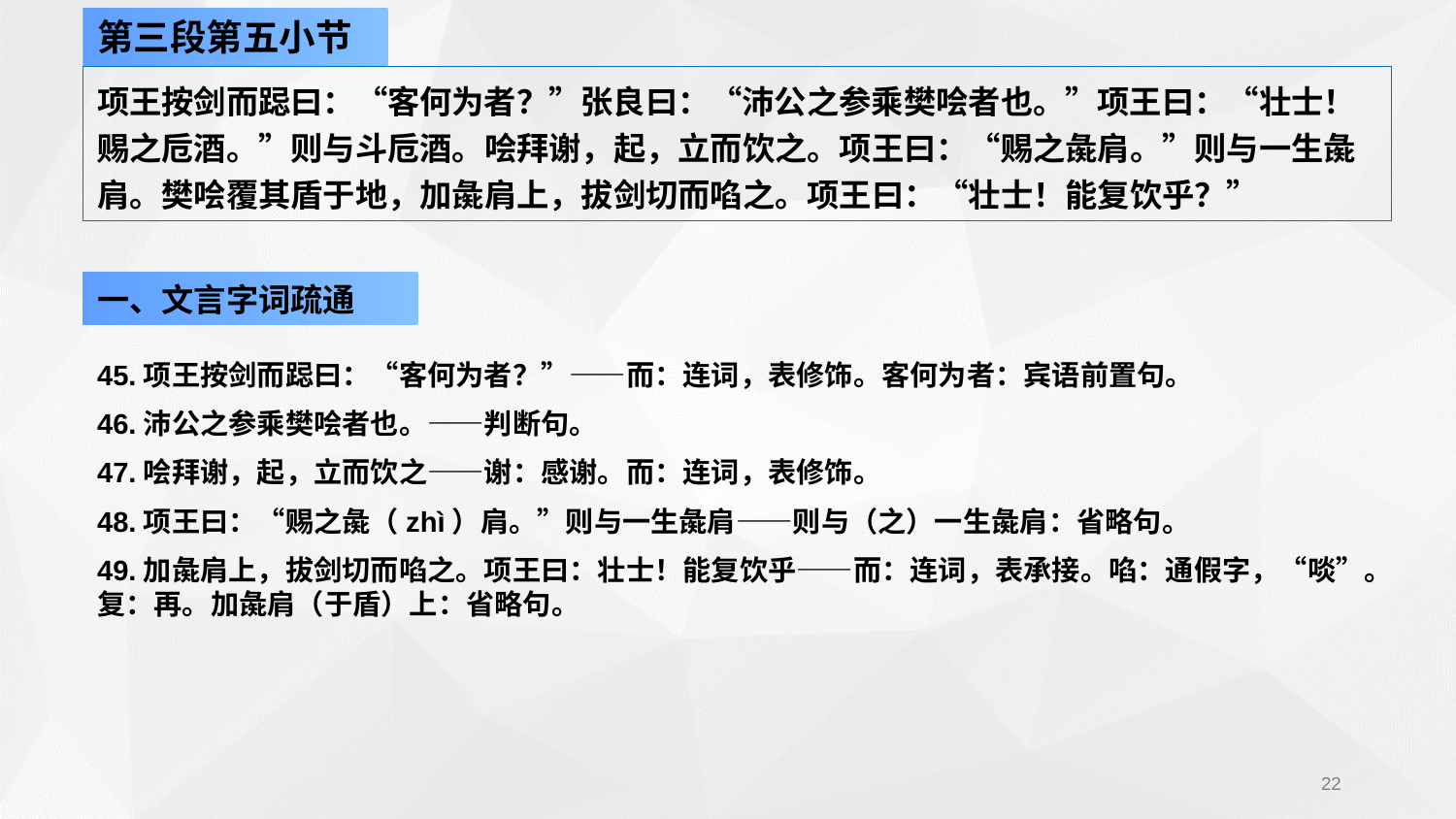

第三段第五小节
项王按剑而跽曰：“客何为者？”张良曰：“沛公之参乘樊哙者也。”项王曰：“壮士！赐之卮酒。”则与斗卮酒。哙拜谢，起，立而饮之。项王曰：“赐之彘肩。”则与一生彘肩。樊哙覆其盾于地，加彘肩上，拔剑切而啗之。项王曰：“壮士！能复饮乎？”
一、文言字词疏通
45.项王按剑而跽曰：“客何为者？”——而：连词，表修饰。客何为者：宾语前置句。
46.沛公之参乘樊哙者也。——判断句。
47.哙拜谢，起，立而饮之——谢：感谢。而：连词，表修饰。
48.项王曰：“赐之彘（zhì）肩。”则与一生彘肩——则与（之）一生彘肩：省略句。
49.加彘肩上，拔剑切而啗之。项王曰：壮士！能复饮乎——而：连词，表承接。啗：通假字，“啖”。复：再。加彘肩（于盾）上：省略句。
22